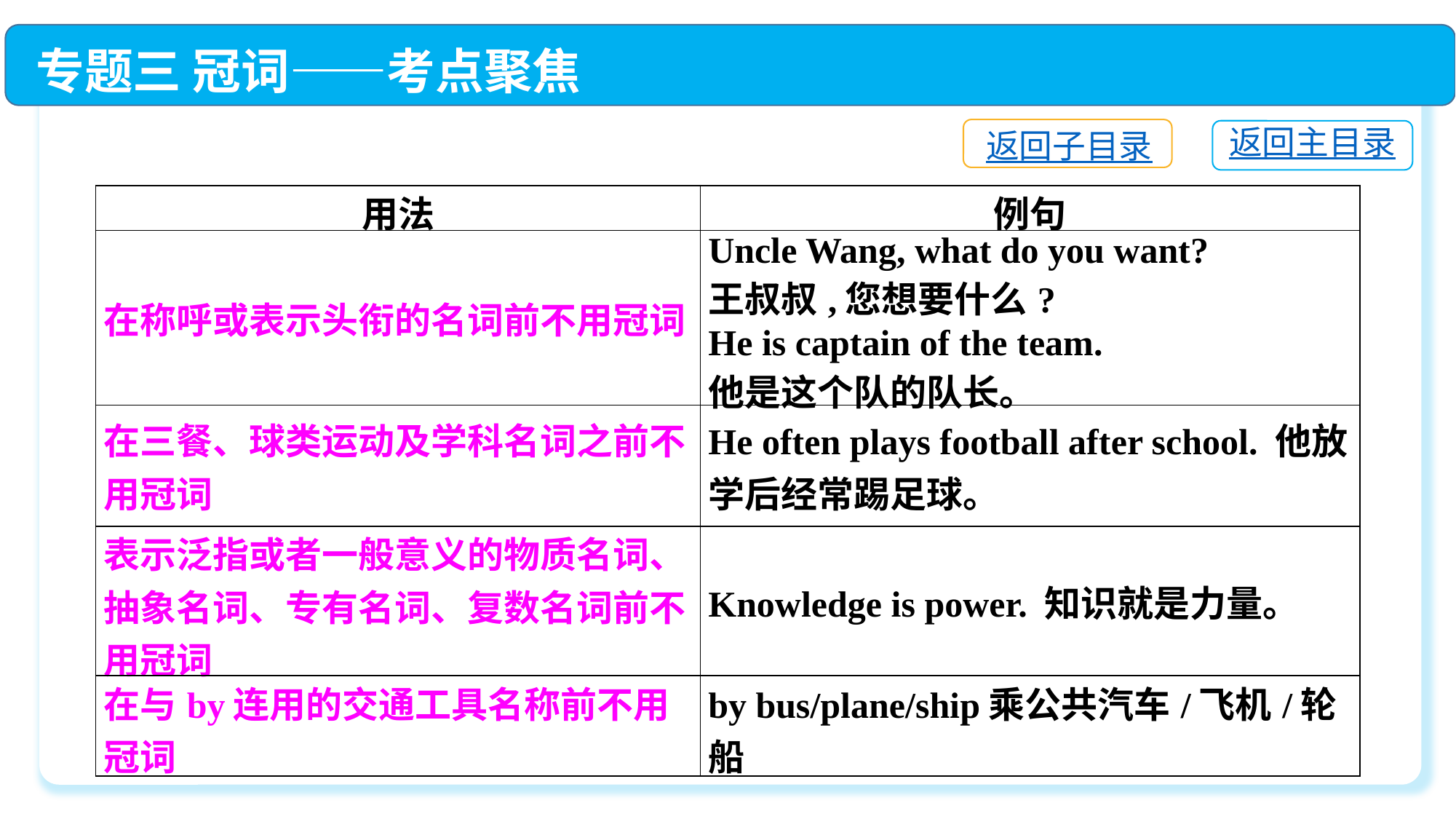

专题三 冠词——考点聚焦

返回子目录
返回主目录
| 用法 | 例句 |
| --- | --- |
| 在称呼或表示头衔的名词前不用冠词 | Uncle Wang, what do you want? 王叔叔,您想要什么? He is captain of the team. 他是这个队的队长。 |
| 在三餐、球类运动及学科名词之前不用冠词 | He often plays football after school. 他放学后经常踢足球。 |
| 表示泛指或者一般意义的物质名词、抽象名词、专有名词、复数名词前不用冠词 | Knowledge is power. 知识就是力量。 |
| 在与by连用的交通工具名称前不用冠词 | by bus/plane/ship乘公共汽车/飞机/轮船 |